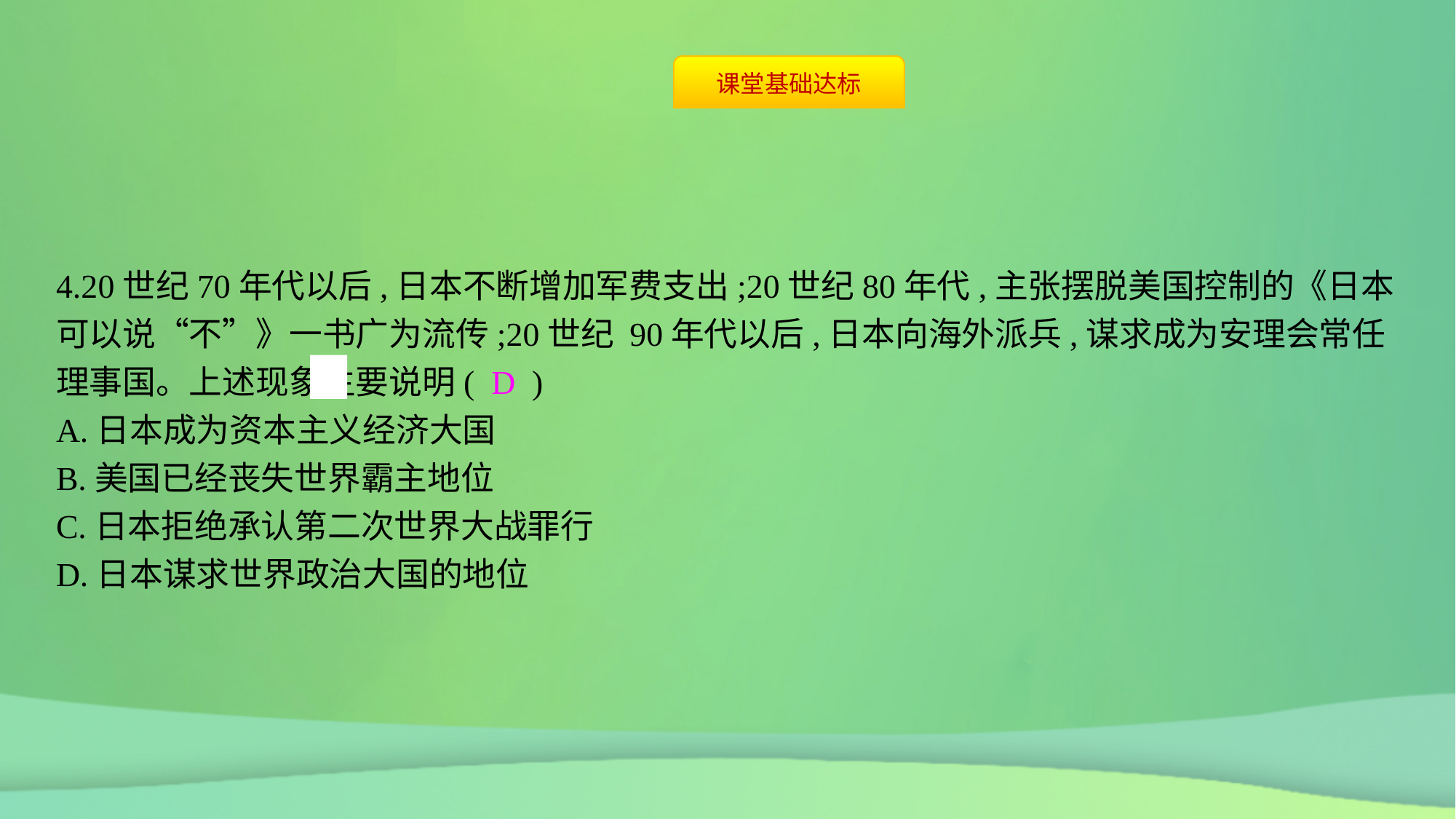

4.20世纪70年代以后,日本不断增加军费支出;20世纪80年代,主张摆脱美国控制的《日本可以说“不”》一书广为流传;20世纪 90年代以后,日本向海外派兵,谋求成为安理会常任理事国。上述现象主要说明(  D  )
A.日本成为资本主义经济大国
B.美国已经丧失世界霸主地位
C.日本拒绝承认第二次世界大战罪行
D.日本谋求世界政治大国的地位